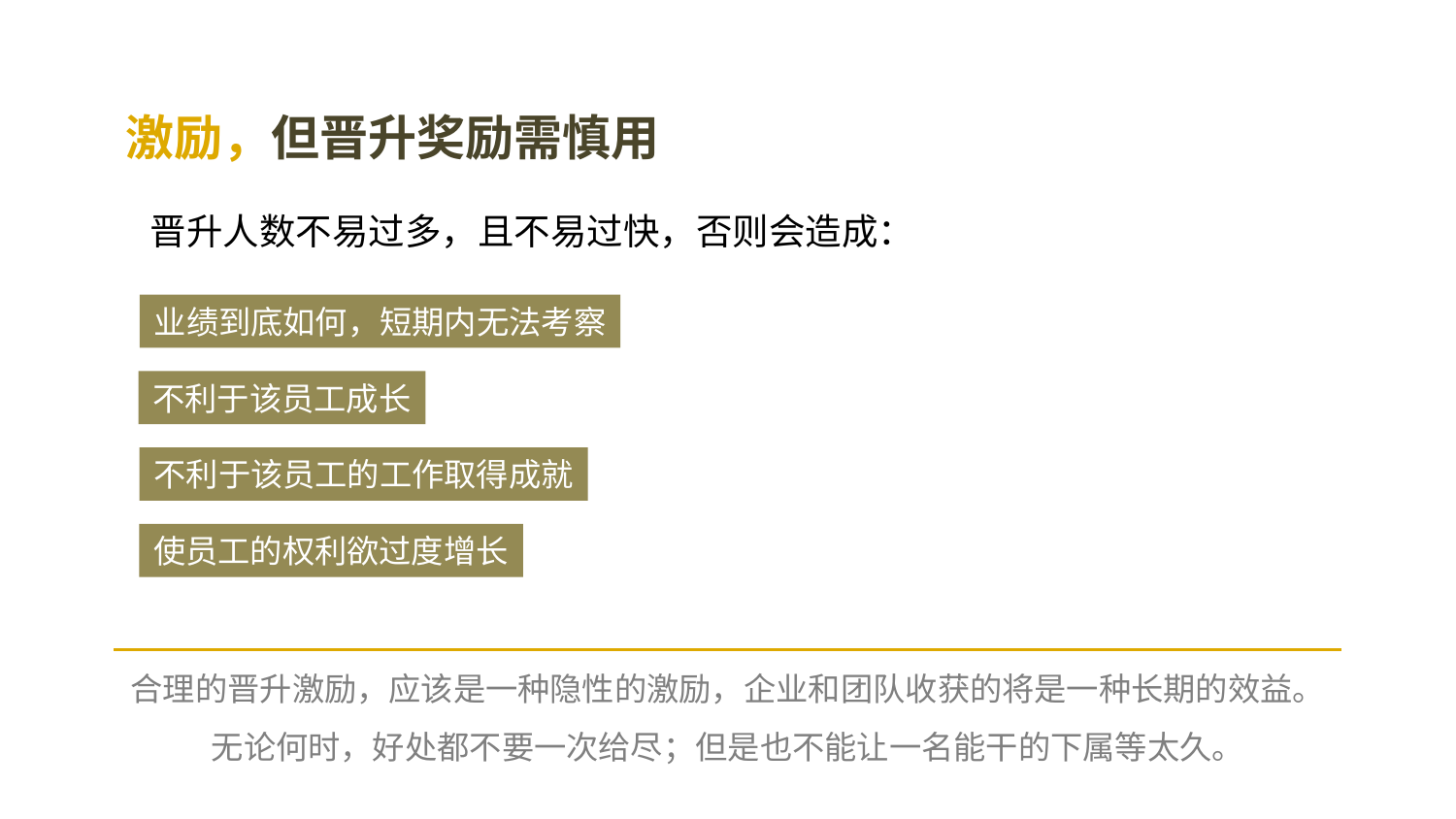

激励，但晋升奖励需慎用
晋升人数不易过多，且不易过快，否则会造成：
业绩到底如何，短期内无法考察
不利于该员工成长
不利于该员工的工作取得成就
使员工的权利欲过度增长
合理的晋升激励，应该是一种隐性的激励，企业和团队收获的将是一种长期的效益。
无论何时，好处都不要一次给尽；但是也不能让一名能干的下属等太久。